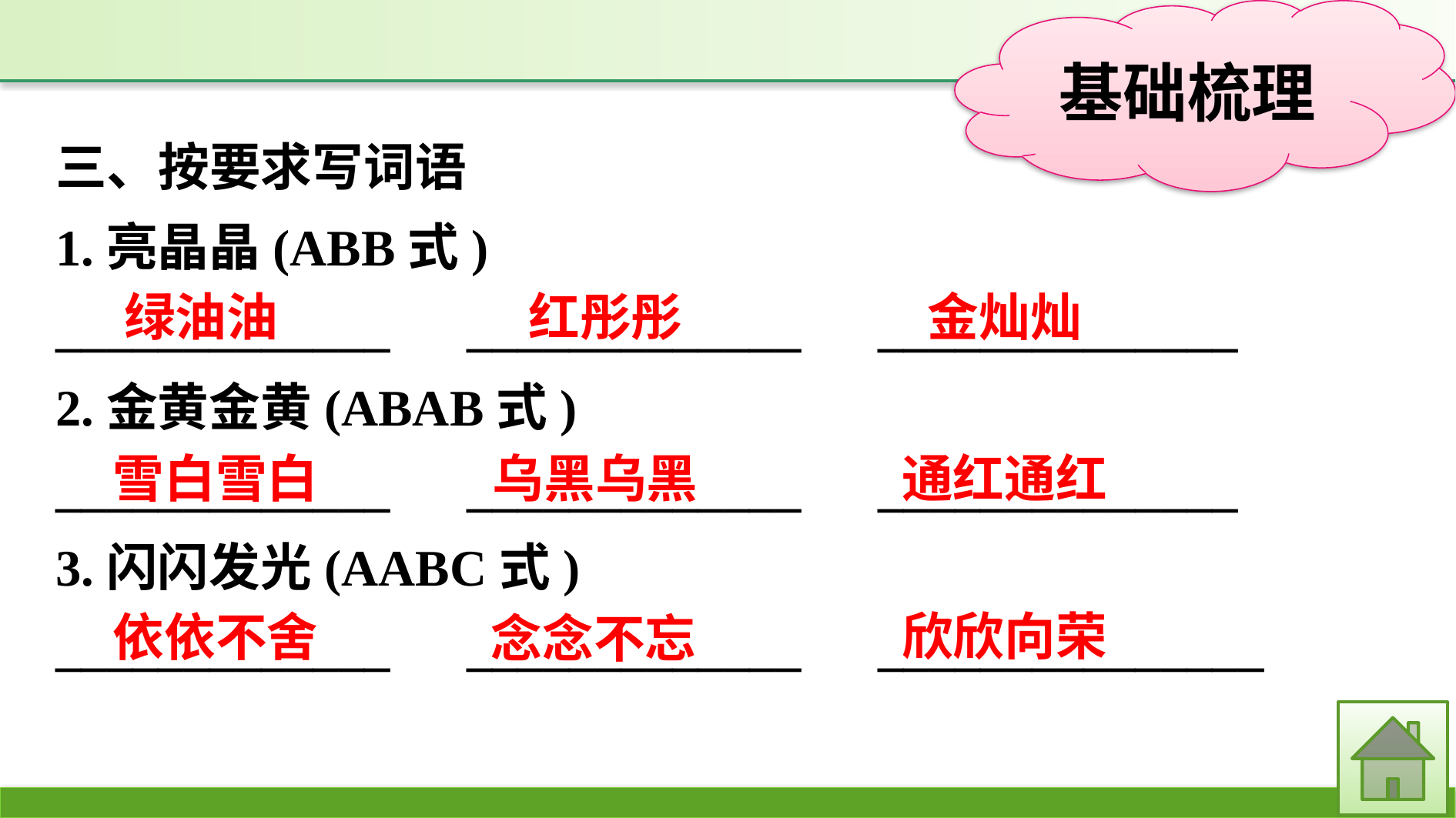

三、按要求写词语
1.亮晶晶(ABB式)
_____________　_____________　______________
2.金黄金黄(ABAB式)
_____________　_____________　______________
3.闪闪发光(AABC式)
_____________　_____________　_______________
红彤彤
金灿灿
绿油油
乌黑乌黑
雪白雪白
通红通红
欣欣向荣
依依不舍
念念不忘